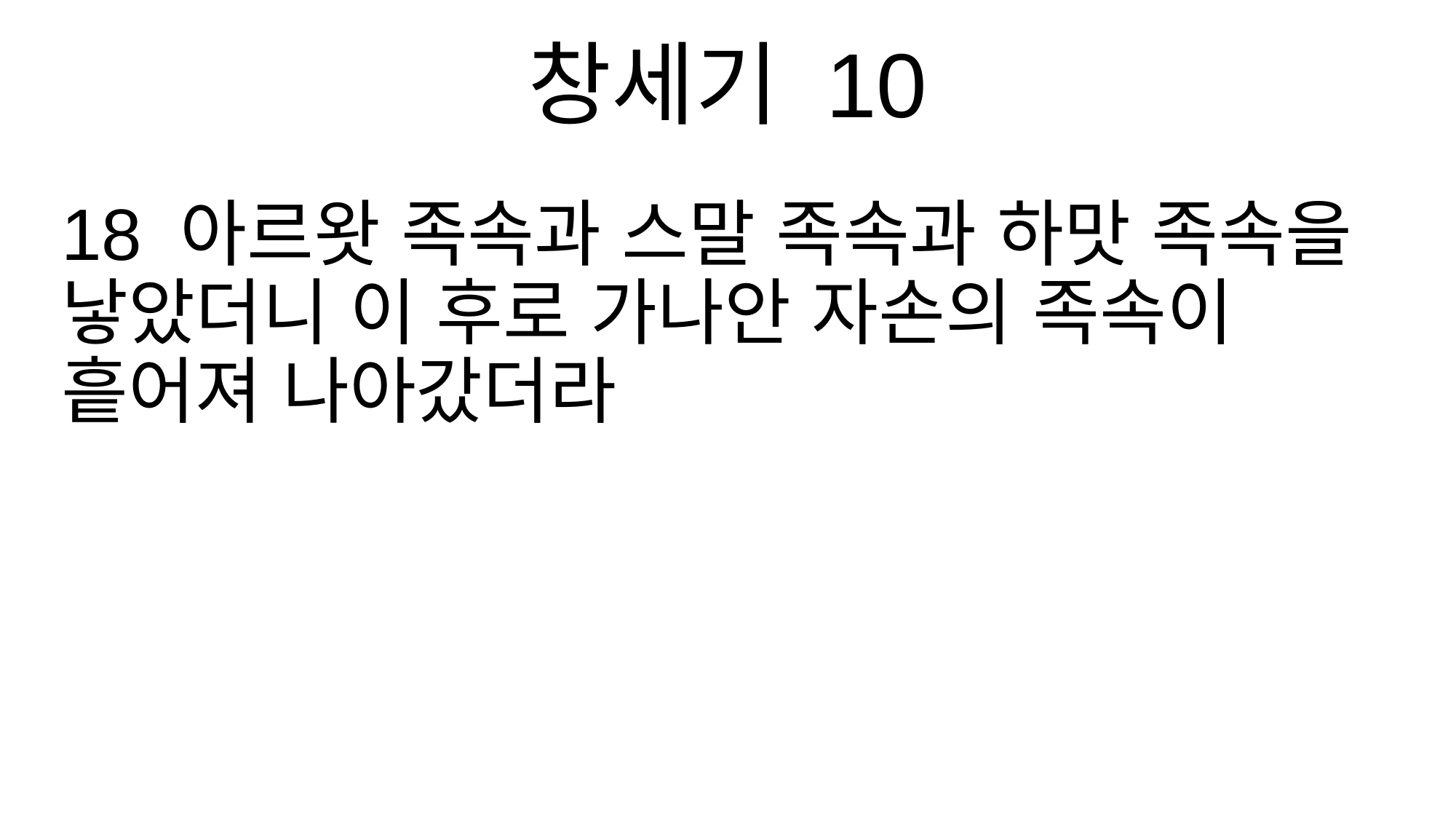

창세기 10
18 아르왓 족속과 스말 족속과 하맛 족속을 낳았더니 이 후로 가나안 자손의 족속이 흩어져 나아갔더라